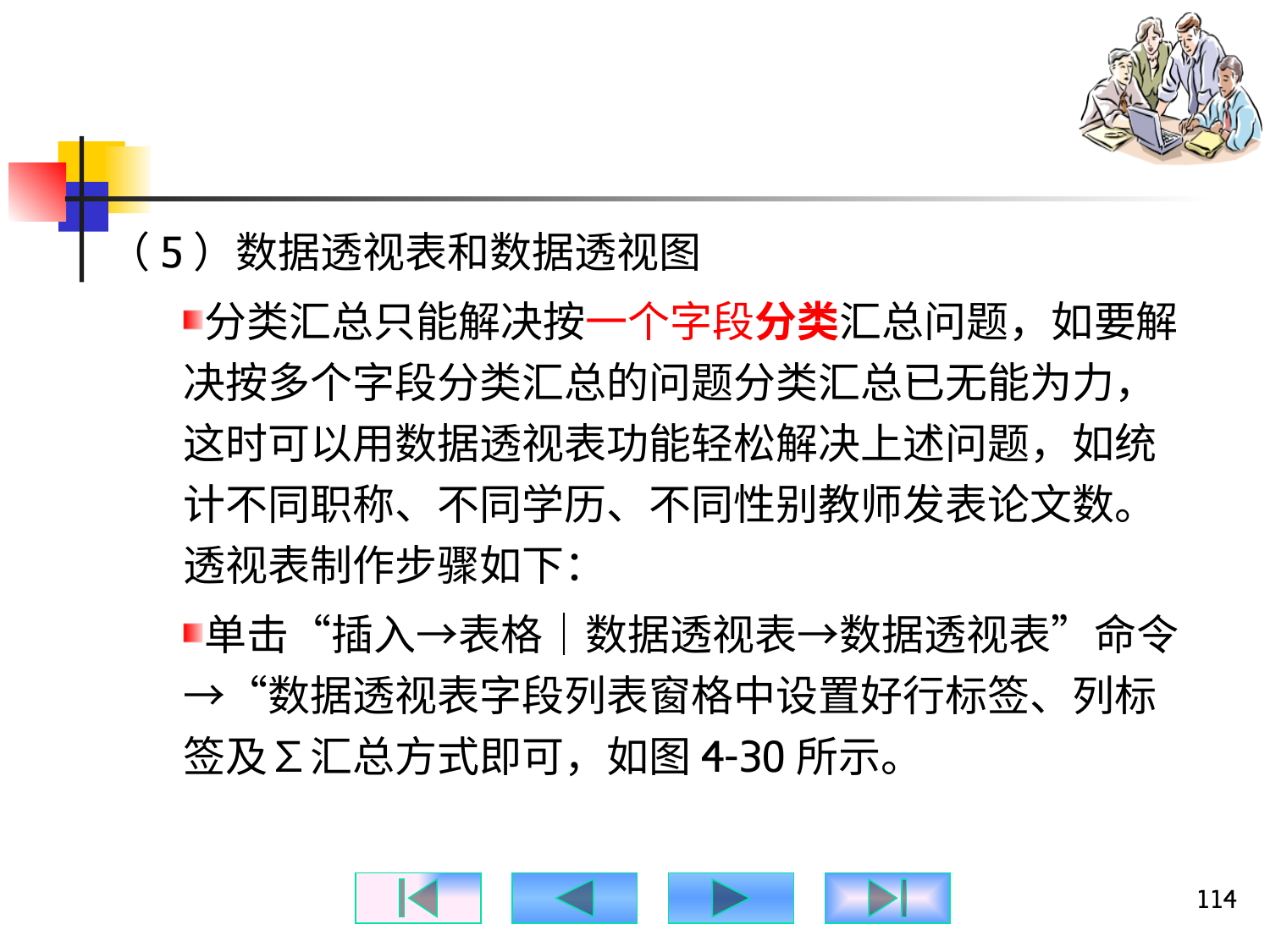

#
（5）数据透视表和数据透视图
分类汇总只能解决按一个字段分类汇总问题，如要解决按多个字段分类汇总的问题分类汇总已无能为力，这时可以用数据透视表功能轻松解决上述问题，如统计不同职称、不同学历、不同性别教师发表论文数。透视表制作步骤如下：
单击“插入→表格｜数据透视表→数据透视表”命令→“数据透视表字段列表窗格中设置好行标签、列标签及∑汇总方式即可，如图4-30所示。
114